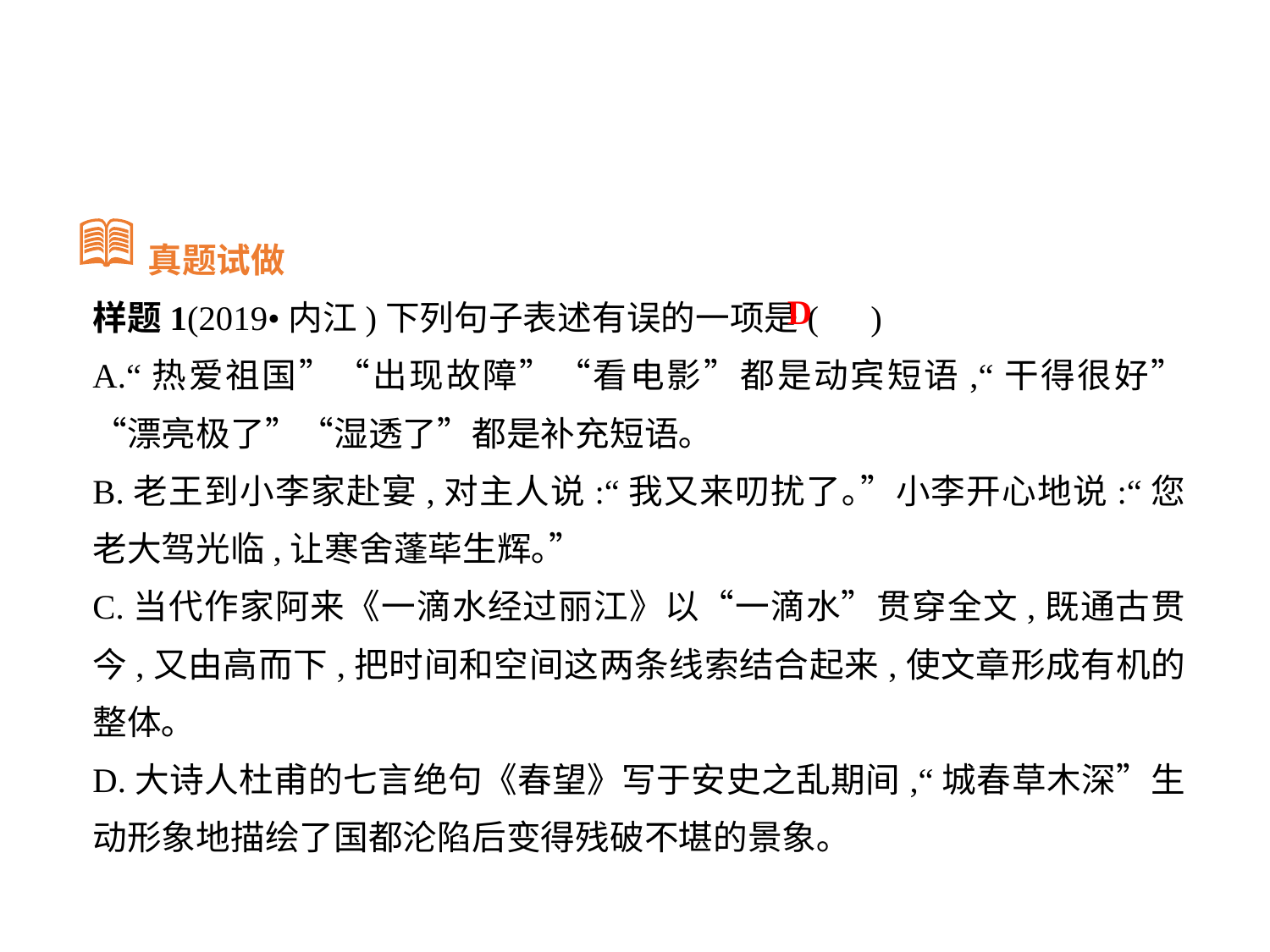

真题试做
样题1(2019•内江)下列句子表述有误的一项是(      )
A.“热爱祖国”“出现故障”“看电影”都是动宾短语,“干得很好”“漂亮极了”“湿透了”都是补充短语｡
B.老王到小李家赴宴,对主人说:“我又来叨扰了｡”小李开心地说:“您老大驾光临,让寒舍蓬荜生辉｡”
C.当代作家阿来《一滴水经过丽江》以“一滴水”贯穿全文,既通古贯今,又由高而下,把时间和空间这两条线索结合起来,使文章形成有机的整体｡
D.大诗人杜甫的七言绝句《春望》写于安史之乱期间,“城春草木深”生动形象地描绘了国都沦陷后变得残破不堪的景象｡

D